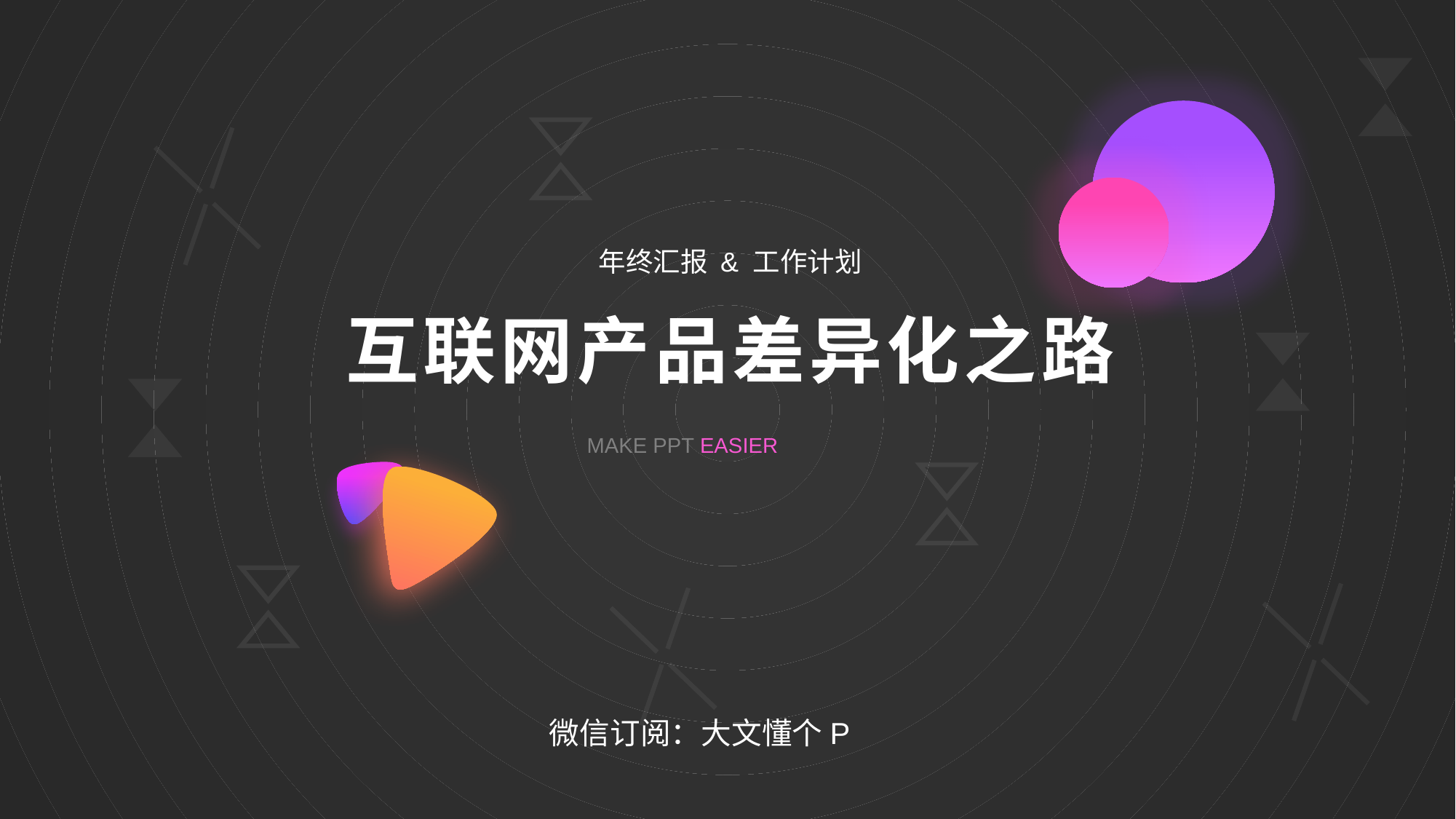

年终汇报 & 工作计划
互联网产品差异化之路

MAKE PPT EASIER

微信订阅：大文懂个P